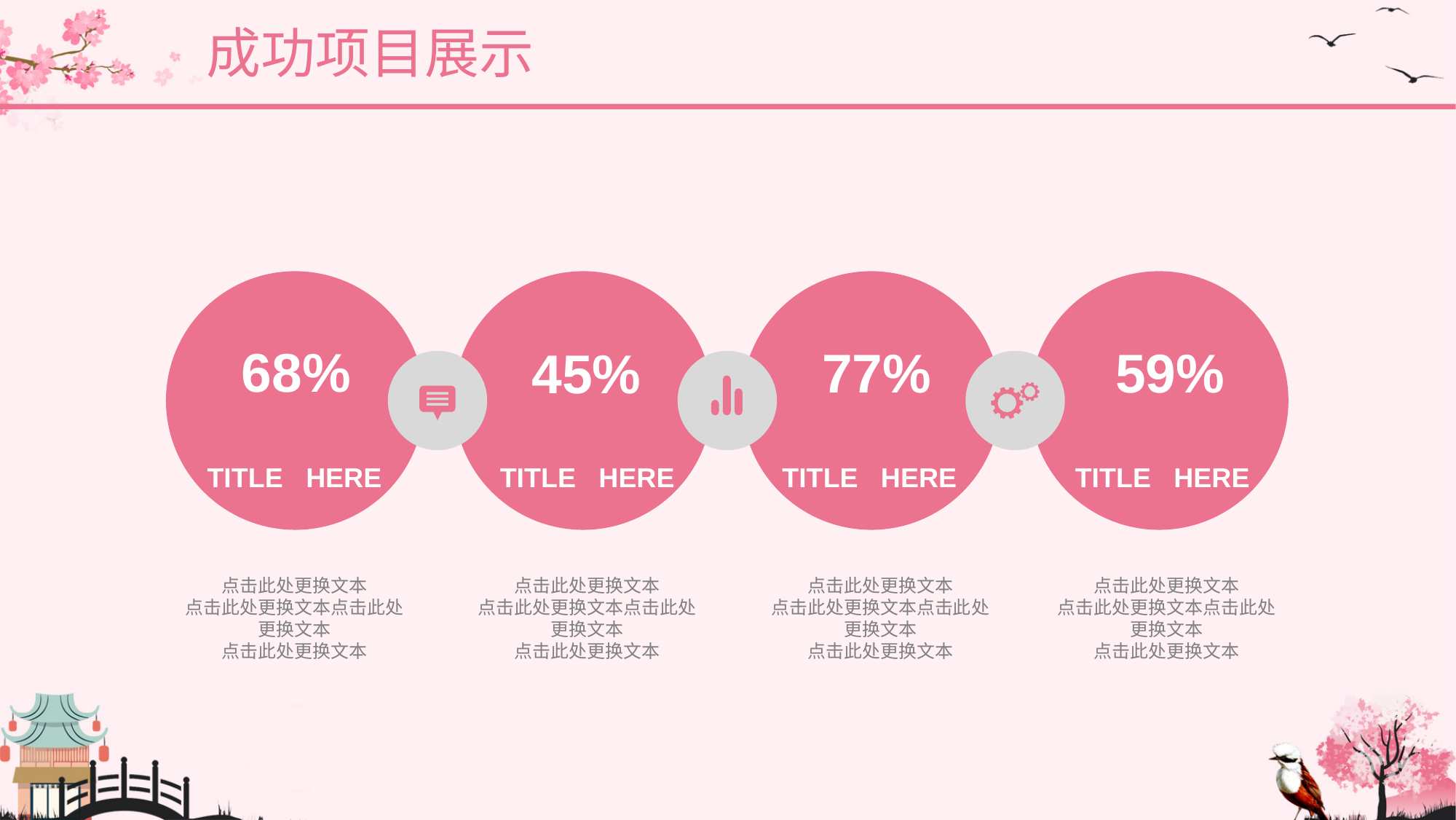

成功项目展示

  68%
  77%
  59%
  45%

TITLE   HERE
TITLE   HERE
TITLE   HERE
TITLE   HERE
点击此处更换文本
点击此处更换文本点击此处更换文本
点击此处更换文本

点击此处更换文本
点击此处更换文本点击此处更换文本
点击此处更换文本

点击此处更换文本
点击此处更换文本点击此处更换文本
点击此处更换文本

点击此处更换文本
点击此处更换文本点击此处更换文本
点击此处更换文本